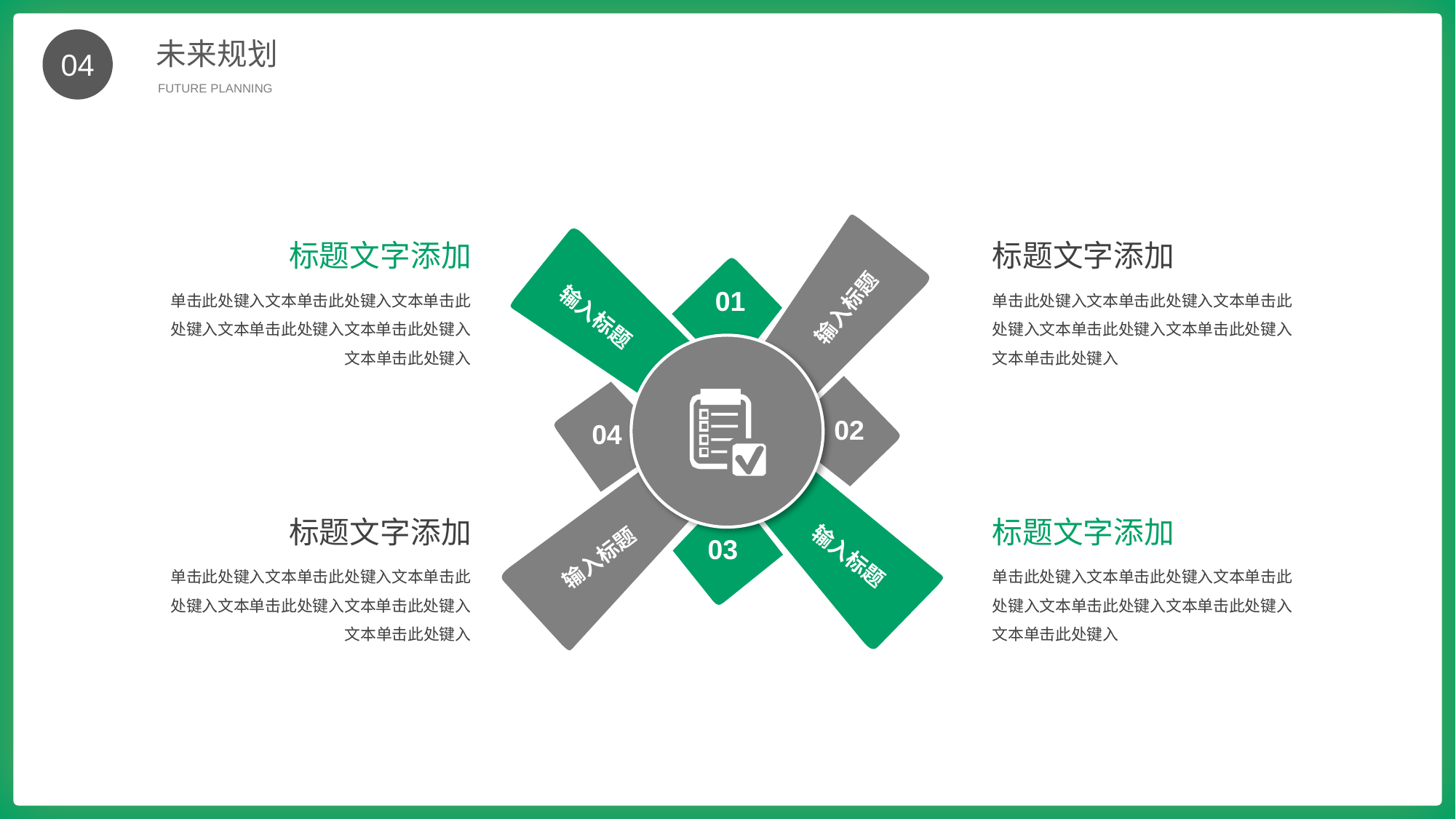

未来规划
FUTURE PLANNING
04

输入标题
02

01
输入标题
标题文字添加
单击此处键入文本单击此处键入文本单击此处键入文本单击此处键入文本单击此处键入文本单击此处键入
标题文字添加
单击此处键入文本单击此处键入文本单击此处键入文本单击此处键入文本单击此处键入文本单击此处键入

04

输入标题

03
输入标题
标题文字添加
单击此处键入文本单击此处键入文本单击此处键入文本单击此处键入文本单击此处键入文本单击此处键入
标题文字添加
单击此处键入文本单击此处键入文本单击此处键入文本单击此处键入文本单击此处键入文本单击此处键入